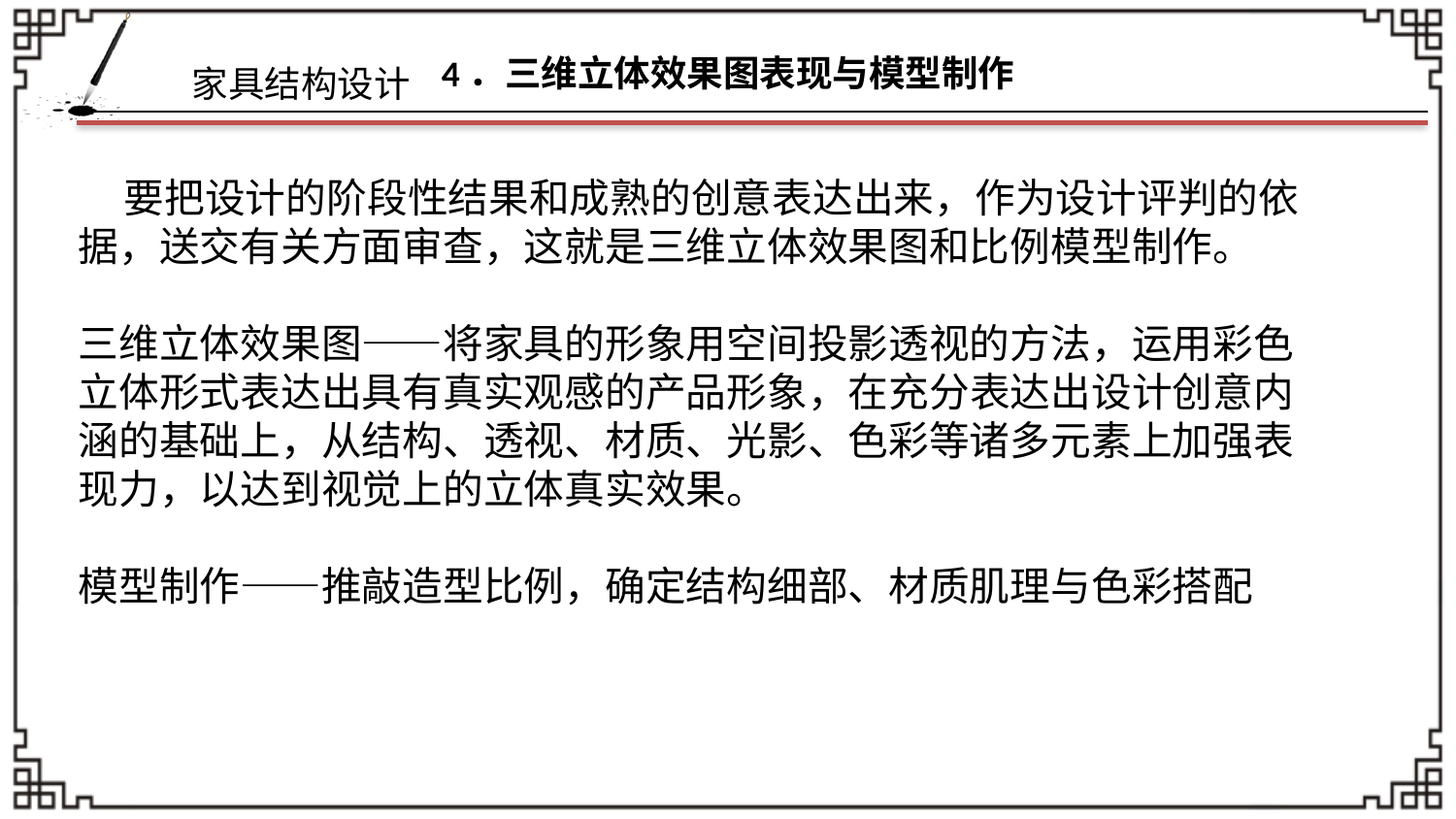

# 4．三维立体效果图表现与模型制作
    要把设计的阶段性结果和成熟的创意表达出来，作为设计评判的依据，送交有关方面审查，这就是三维立体效果图和比例模型制作。

三维立体效果图——将家具的形象用空间投影透视的方法，运用彩色立体形式表达出具有真实观感的产品形象，在充分表达出设计创意内涵的基础上，从结构、透视、材质、光影、色彩等诸多元素上加强表现力，以达到视觉上的立体真实效果。

模型制作——推敲造型比例，确定结构细部、材质肌理与色彩搭配